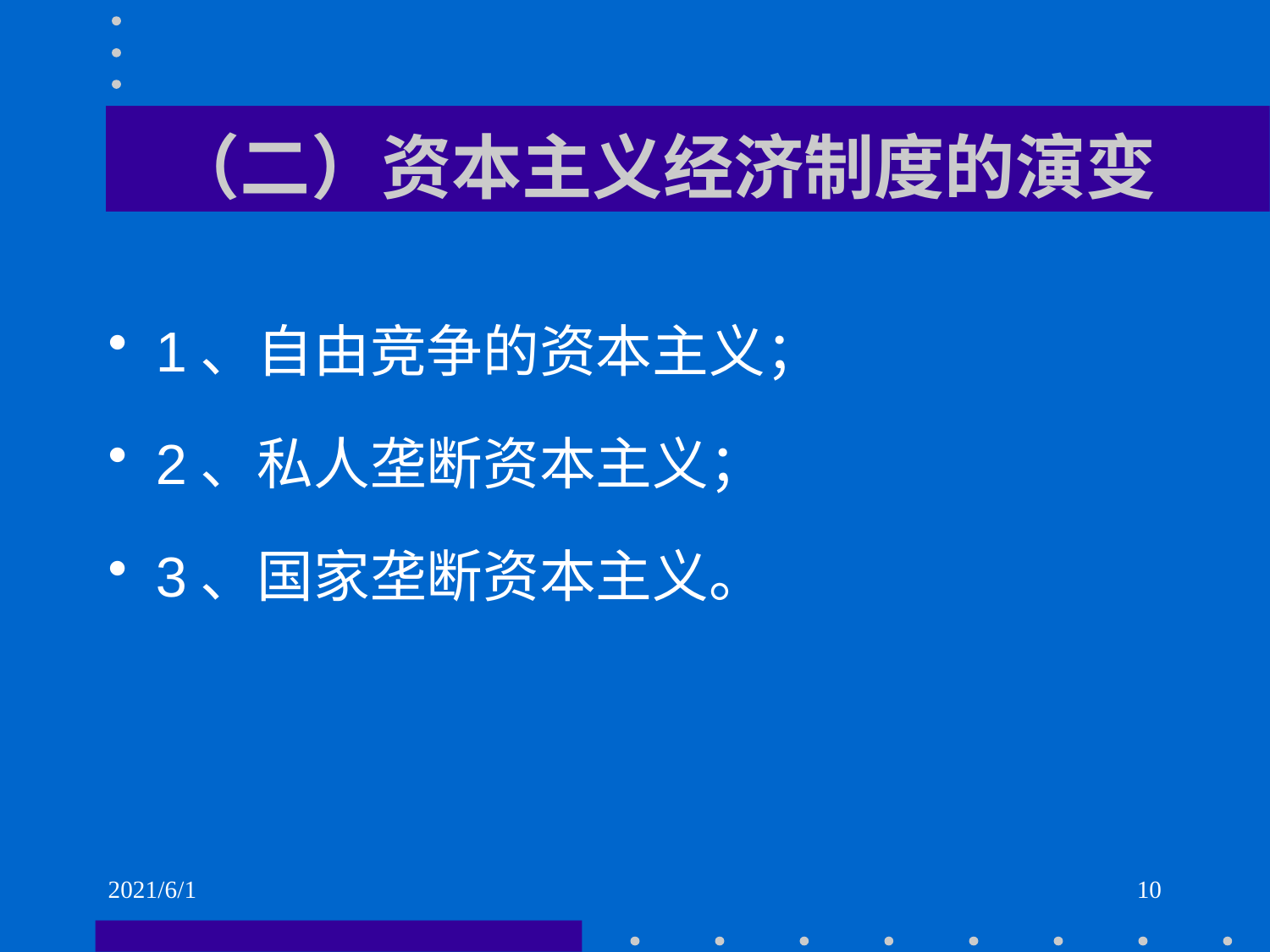

# （二）资本主义经济制度的演变
1、自由竞争的资本主义；
2、私人垄断资本主义；
3、国家垄断资本主义。

2021/6/1
10